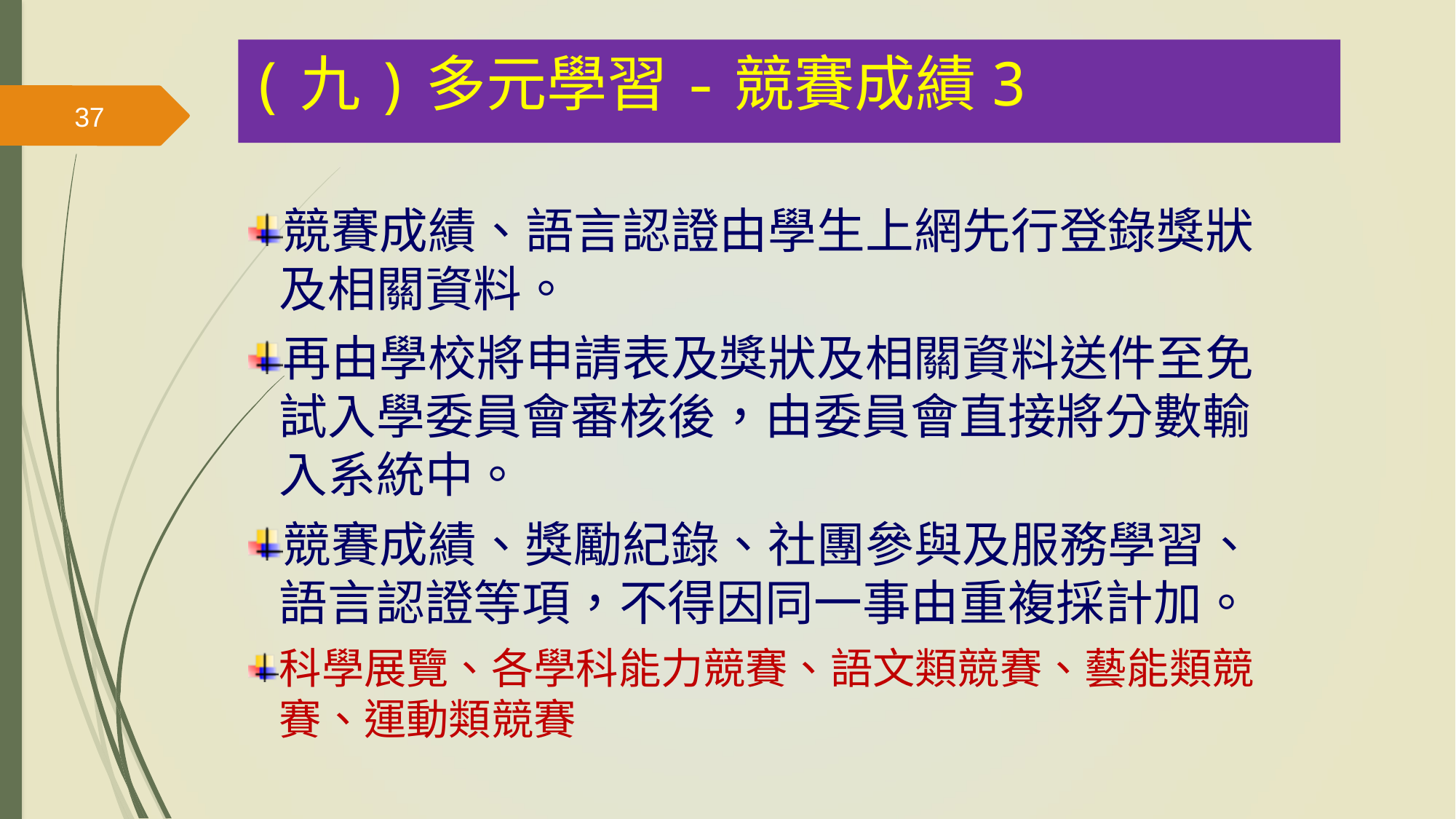

(九)多元學習-競賽成績3
37
競賽成績、語言認證由學生上網先行登錄獎狀及相關資料。
再由學校將申請表及獎狀及相關資料送件至免試入學委員會審核後，由委員會直接將分數輸入系統中。
競賽成績、獎勵紀錄、社團參與及服務學習、語言認證等項，不得因同一事由重複採計加。
科學展覽、各學科能力競賽、語文類競賽、藝能類競賽、運動類競賽